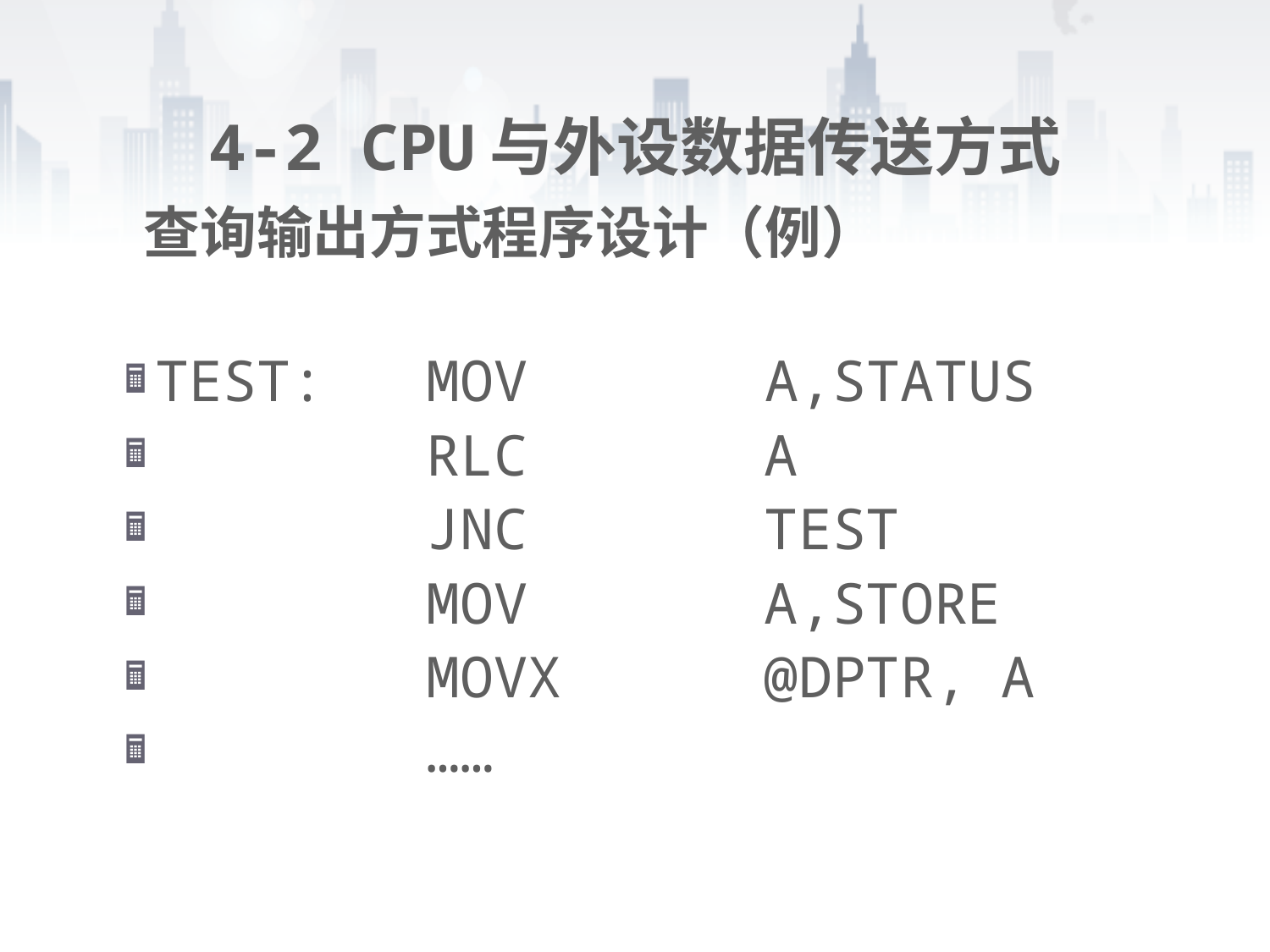

# 4-2 CPU与外设数据传送方式
 查询输出方式程序设计（例）

TEST:   MOV       A,STATUS
        RLC       A
        JNC       TEST
        MOV       A,STORE
        MOVX      @DPTR, A
        ……